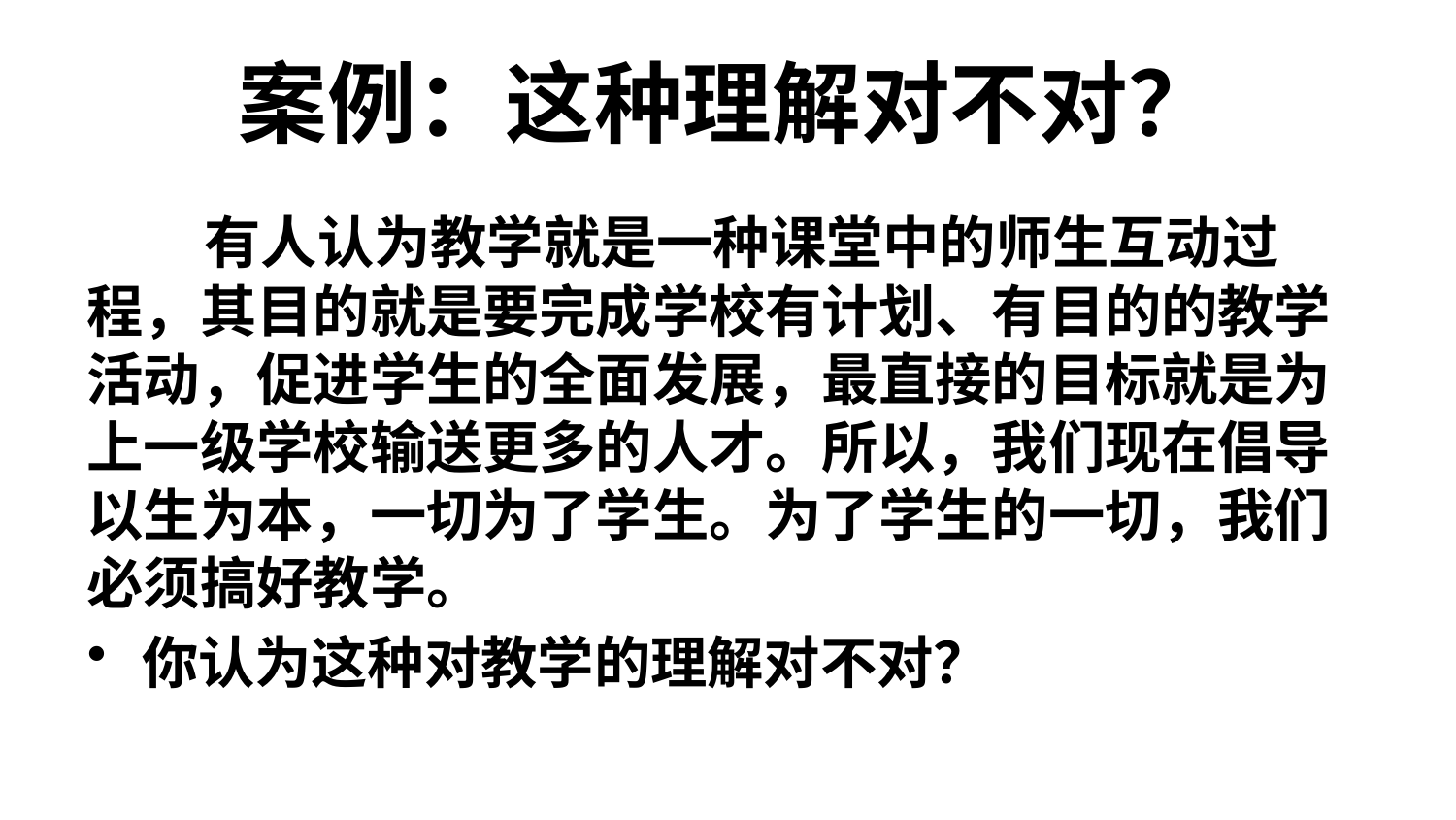

# 案例：这种理解对不对？
       有人认为教学就是一种课堂中的师生互动过程，其目的就是要完成学校有计划、有目的的教学活动，促进学生的全面发展，最直接的目标就是为上一级学校输送更多的人才。所以，我们现在倡导以生为本，一切为了学生。为了学生的一切，我们必须搞好教学。
你认为这种对教学的理解对不对？